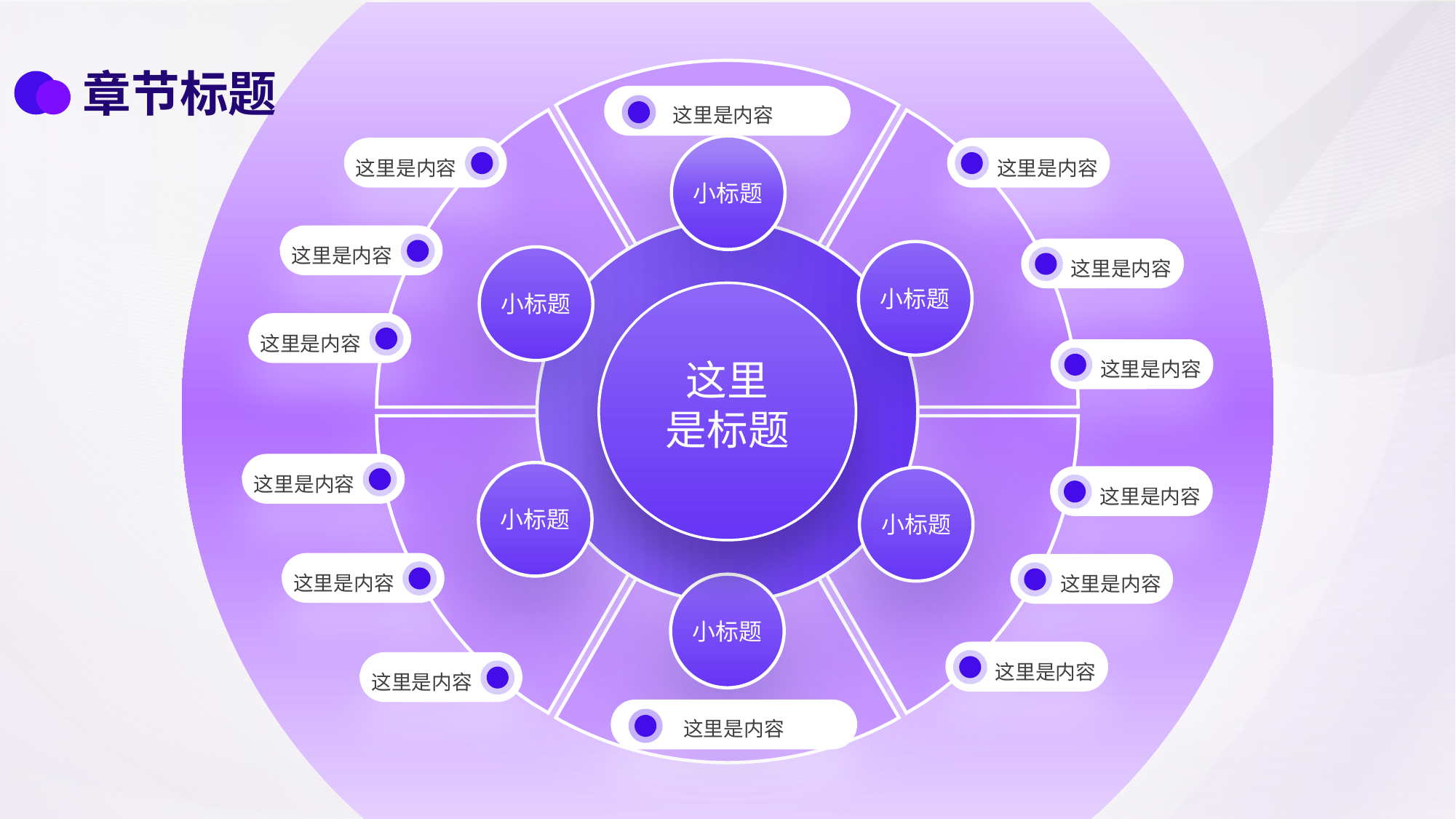

章节标题

这里是内容

小标题

这里是内容

这里是内容

这里是内容

这里是内容

小标题

小标题

这里是内容

这里是内容
这里
是标题

这里是内容

小标题

小标题

这里是内容

这里是内容

这里是内容

小标题

这里是内容

这里是内容

这里是内容